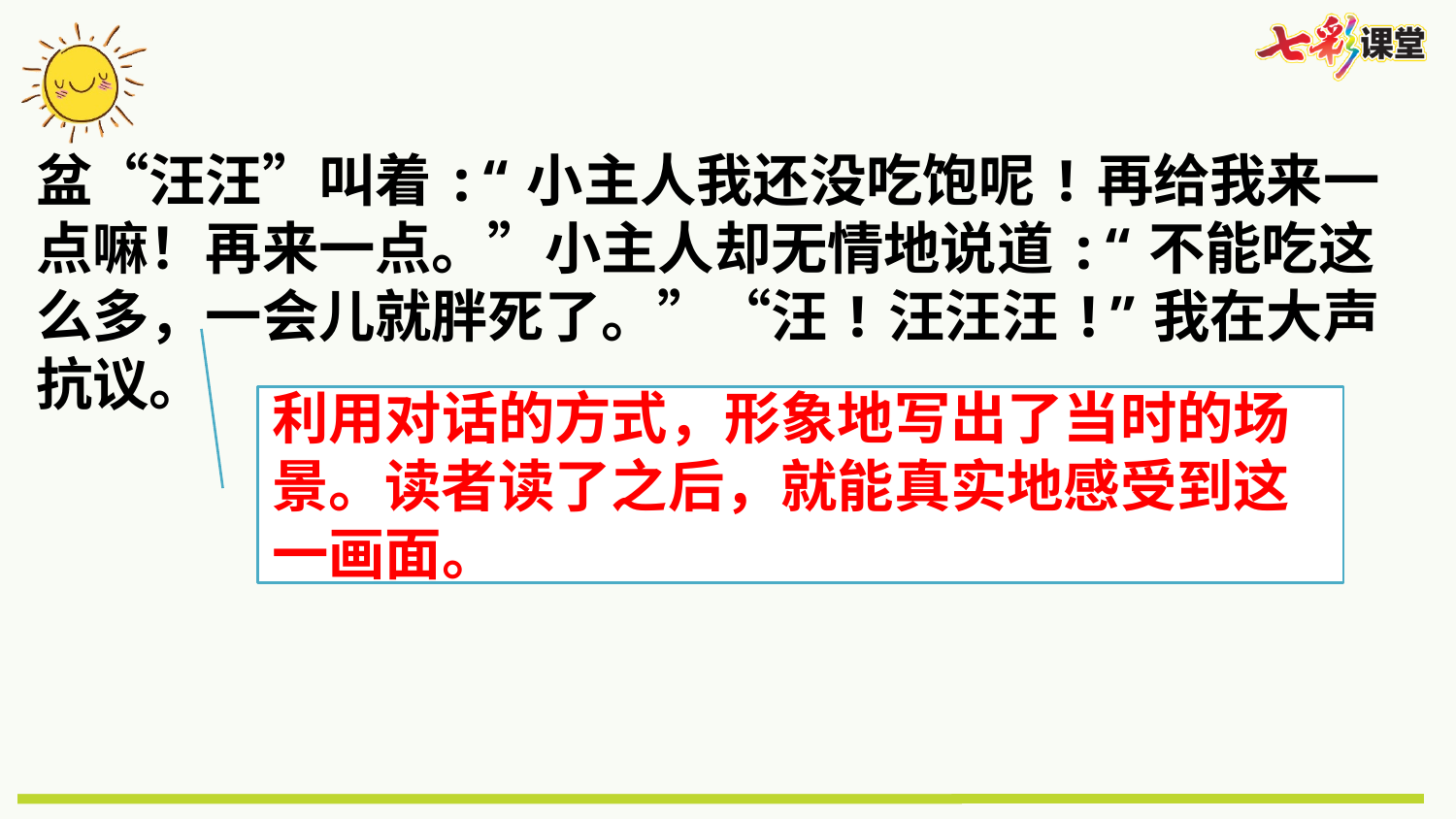

盆“汪汪”叫着:“小主人我还没吃饱呢!再给我来一点嘛！再来一点。”小主人却无情地说道:“不能吃这么多，一会儿就胖死了。”“汪!汪汪汪!”我在大声抗议。
利用对话的方式，形象地写出了当时的场景。读者读了之后，就能真实地感受到这一画面。